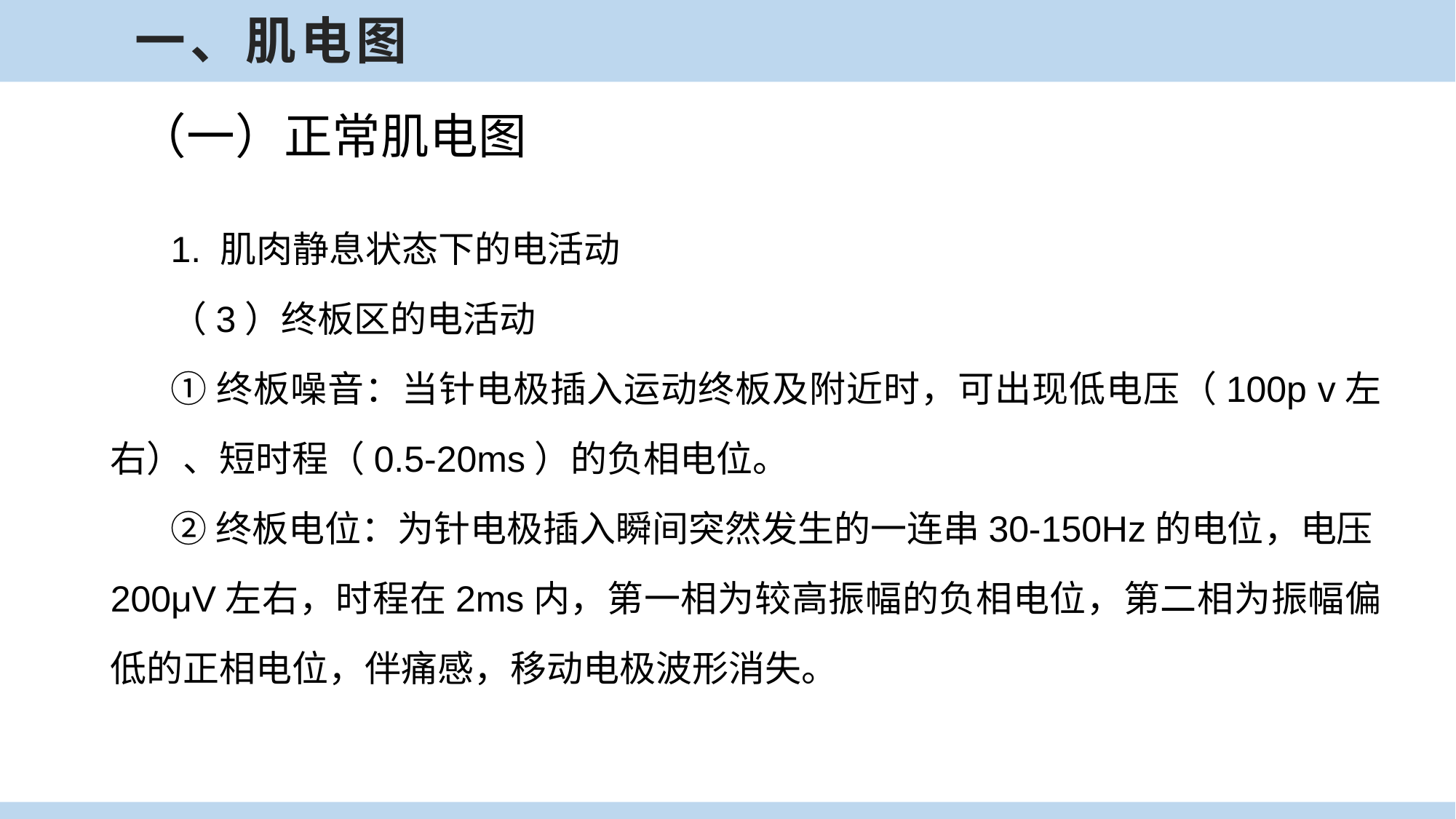

一、肌电图
（一）正常肌电图
1. 肌肉静息状态下的电活动
（3）终板区的电活动
①终板噪音：当针电极插入运动终板及附近时，可出现低电压（100p v左右）、短时程（0.5-20ms）的负相电位。
②终板电位：为针电极插入瞬间突然发生的一连串30-150Hz的电位，电压200μV左右，时程在2ms内，第一相为较高振幅的负相电位，第二相为振幅偏低的正相电位，伴痛感，移动电极波形消失。